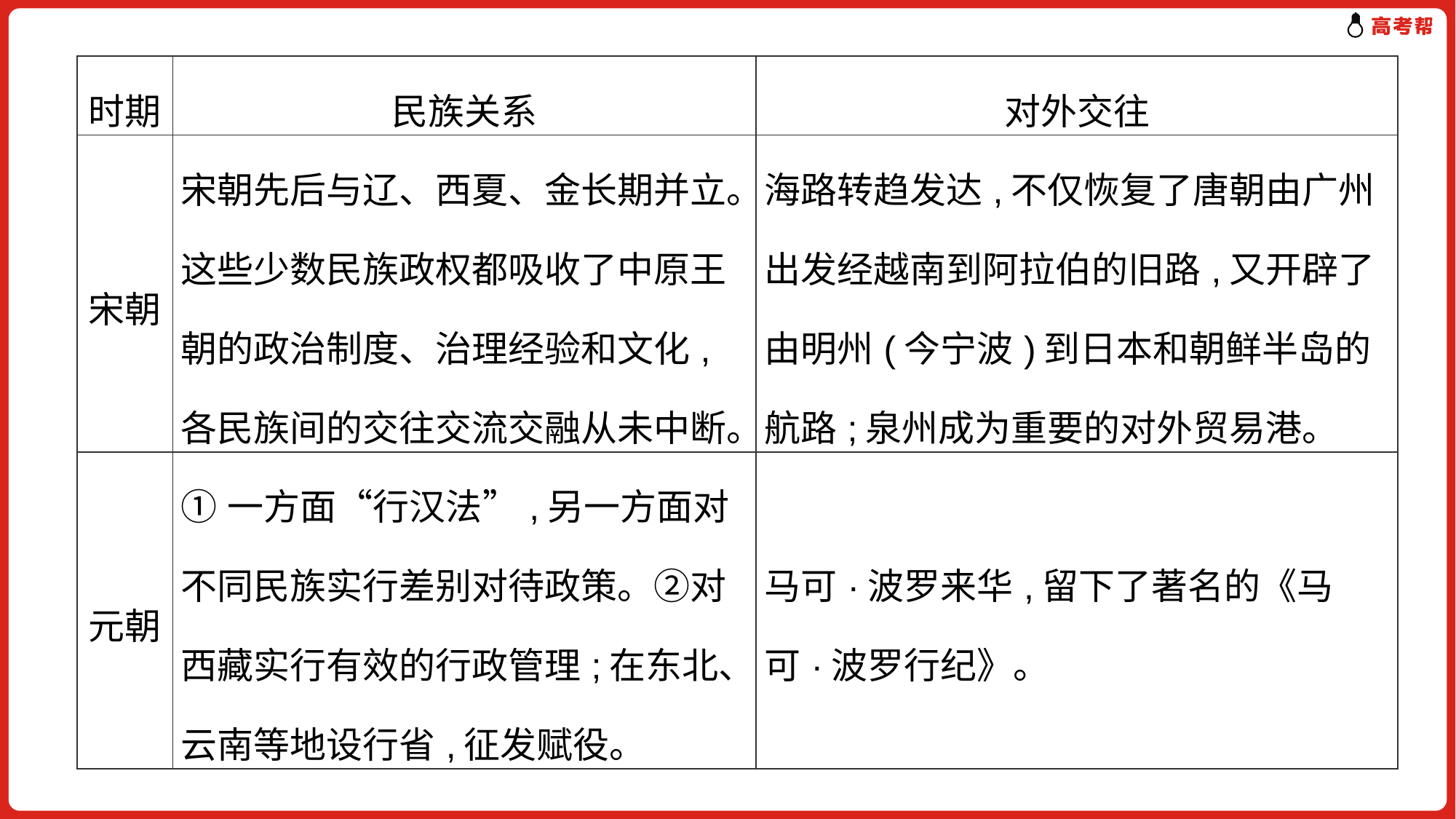

| 时期 | 民族关系 | 对外交往 |
| --- | --- | --- |
| 宋朝 | 宋朝先后与辽、西夏、金长期并立。这些少数民族政权都吸收了中原王朝的政治制度、治理经验和文化,各民族间的交往交流交融从未中断。 | 海路转趋发达,不仅恢复了唐朝由广州出发经越南到阿拉伯的旧路,又开辟了由明州(今宁波)到日本和朝鲜半岛的航路;泉州成为重要的对外贸易港。 |
| 元朝 | ①一方面“行汉法”,另一方面对不同民族实行差别对待政策。②对西藏实行有效的行政管理;在东北、云南等地设行省,征发赋役。 | 马可·波罗来华,留下了著名的《马可·波罗行纪》。 |